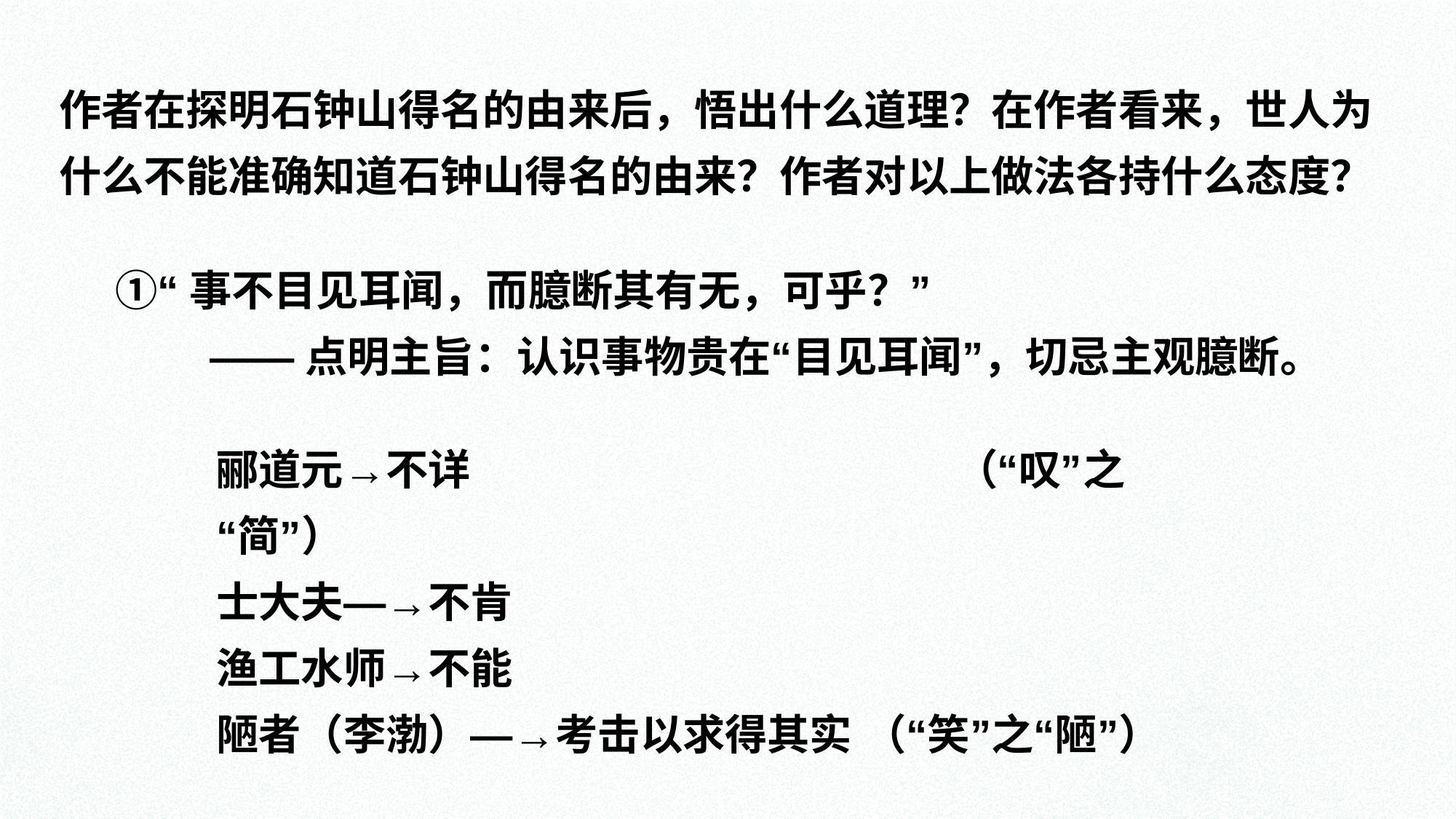

作者在探明石钟山得名的由来后，悟出什么道理？在作者看来，世人为什么不能准确知道石钟山得名的由来？作者对以上做法各持什么态度？
①“事不目见耳闻，而臆断其有无，可乎？”
        ――点明主旨：认识事物贵在“目见耳闻”，切忌主观臆断。
郦道元→不详                                         （“叹”之“简”）
士大夫―→不肯
渔工水师→不能
陋者（李渤）―→考击以求得其实 （“笑”之“陋”）